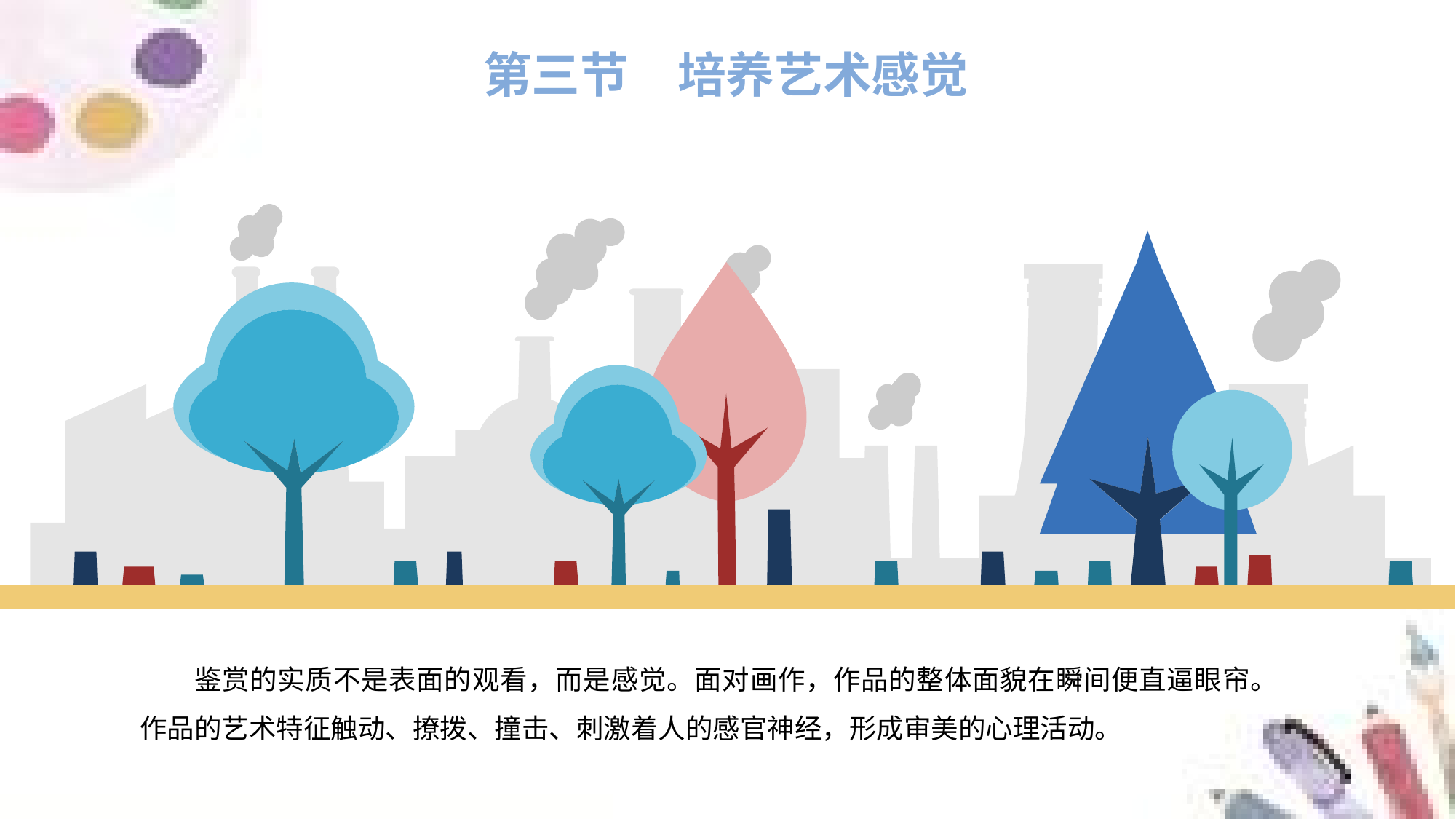

第三节　培养艺术感觉

鉴赏的实质不是表面的观看，而是感觉。面对画作，作品的整体面貌在瞬间便直逼眼帘。作品的艺术特征触动、撩拨、撞击、刺激着人的感官神经，形成审美的心理活动。